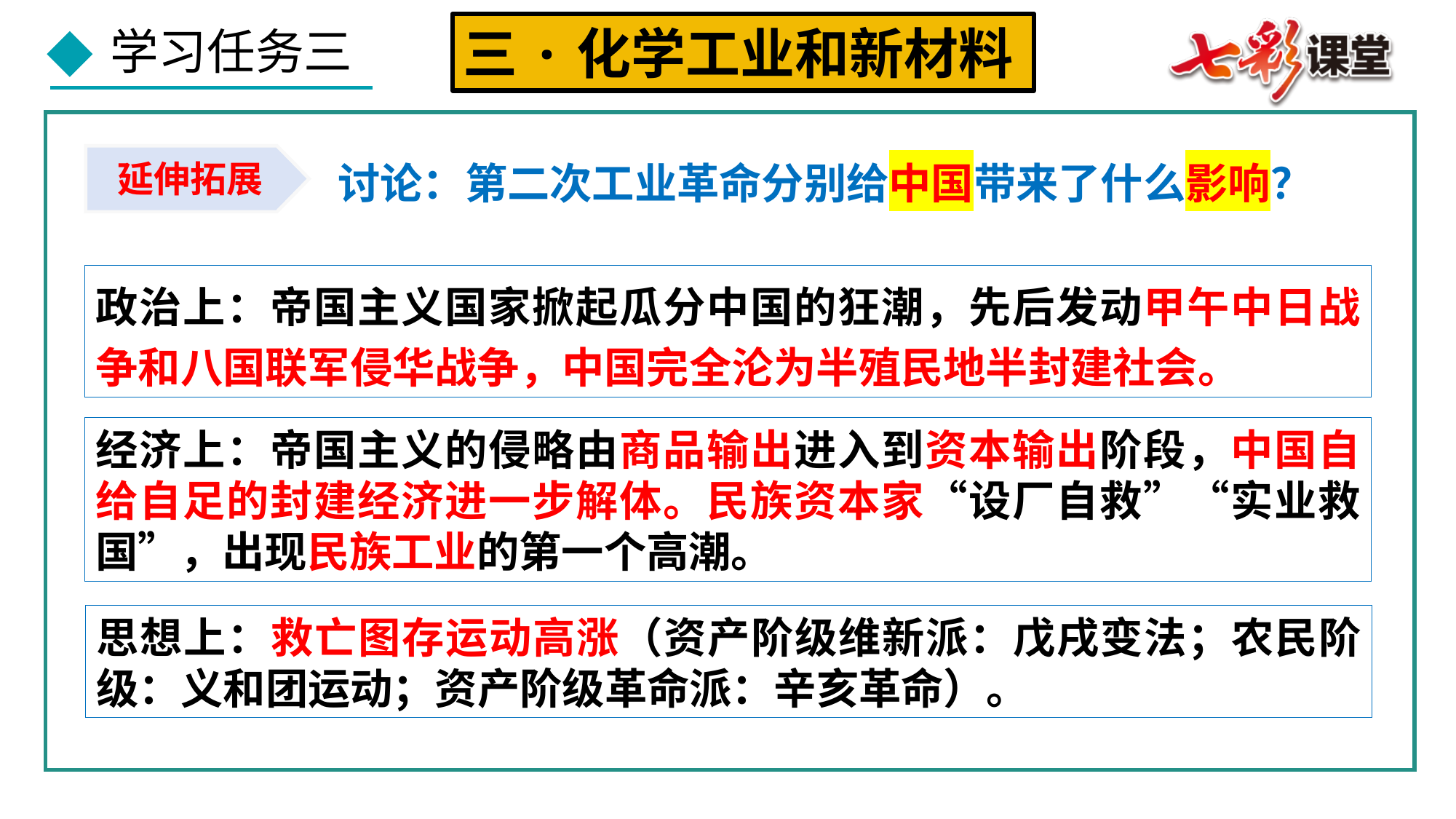

三·化学工业和新材料

延伸拓展
讨论：第二次工业革命分别给中国带来了什么影响？
政治上：帝国主义国家掀起瓜分中国的狂潮，先后发动甲午中日战争和八国联军侵华战争，中国完全沦为半殖民地半封建社会。
经济上：帝国主义的侵略由商品输出进入到资本输出阶段，中国自给自足的封建经济进一步解体。民族资本家“设厂自救”“实业救国”，出现民族工业的第一个高潮。
思想上：救亡图存运动高涨（资产阶级维新派：戊戌变法；农民阶级：义和团运动；资产阶级革命派：辛亥革命）。